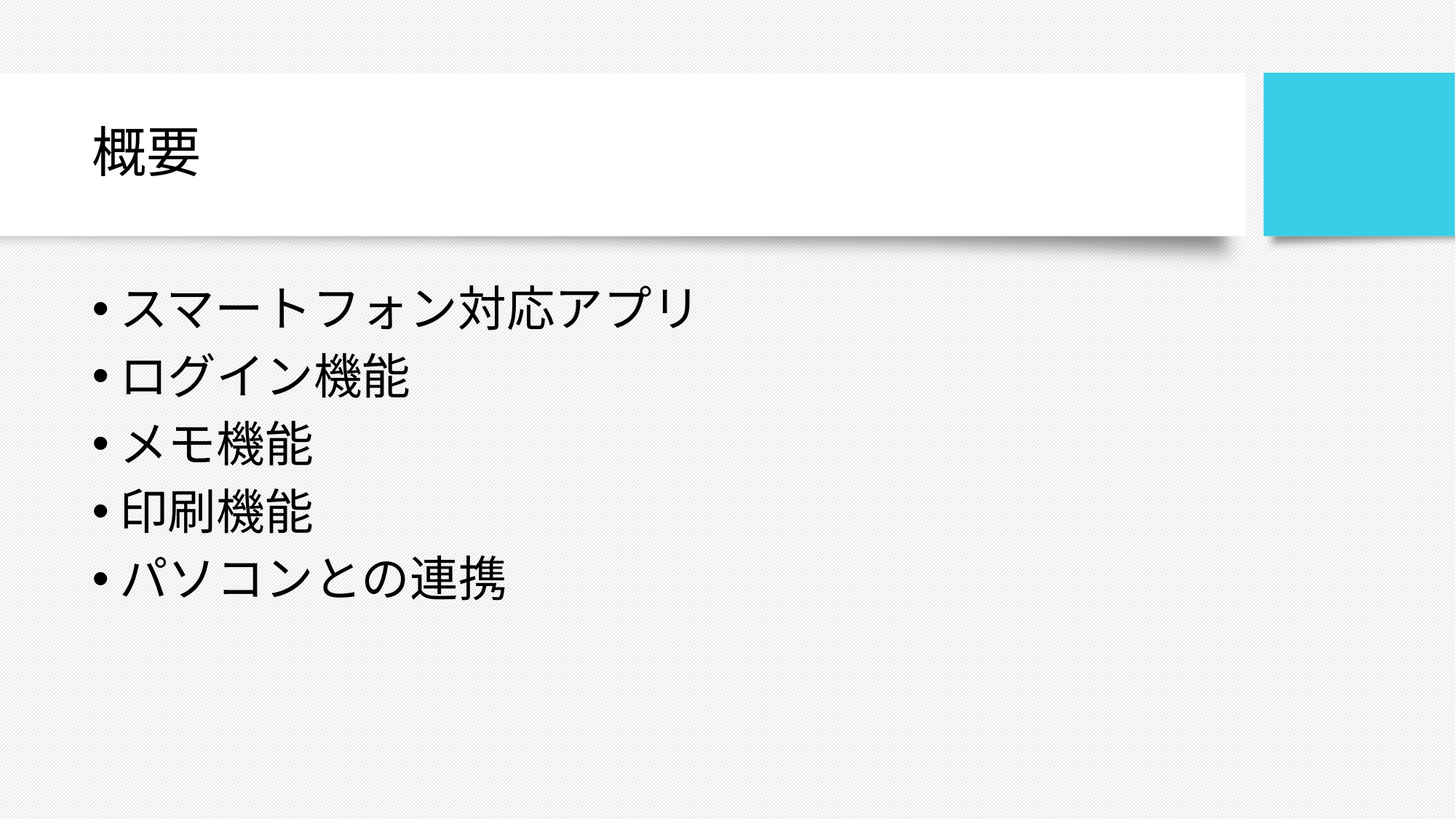

# 概要
スマートフォン対応アプリ
ログイン機能
メモ機能
印刷機能
パソコンとの連携